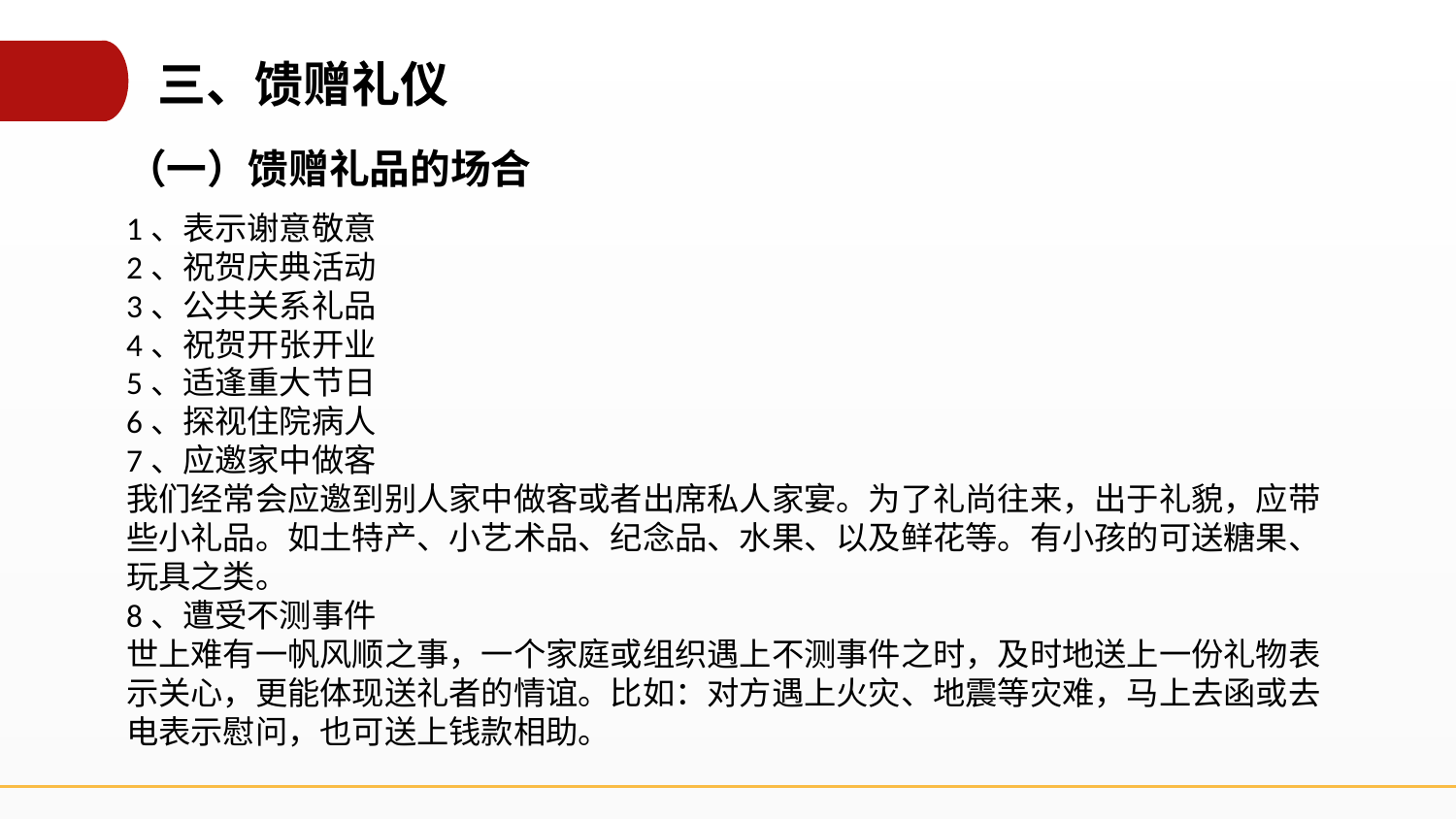

三、馈赠礼仪
（一）馈赠礼品的场合
1、表示谢意敬意
2、祝贺庆典活动
3、公共关系礼品
4、祝贺开张开业
5、适逢重大节日
6、探视住院病人
7、应邀家中做客
我们经常会应邀到别人家中做客或者出席私人家宴。为了礼尚往来，出于礼貌，应带些小礼品。如土特产、小艺术品、纪念品、水果、以及鲜花等。有小孩的可送糖果、玩具之类。
8、遭受不测事件
世上难有一帆风顺之事，一个家庭或组织遇上不测事件之时，及时地送上一份礼物表示关心，更能体现送礼者的情谊。比如：对方遇上火灾、地震等灾难，马上去函或去电表示慰问，也可送上钱款相助。